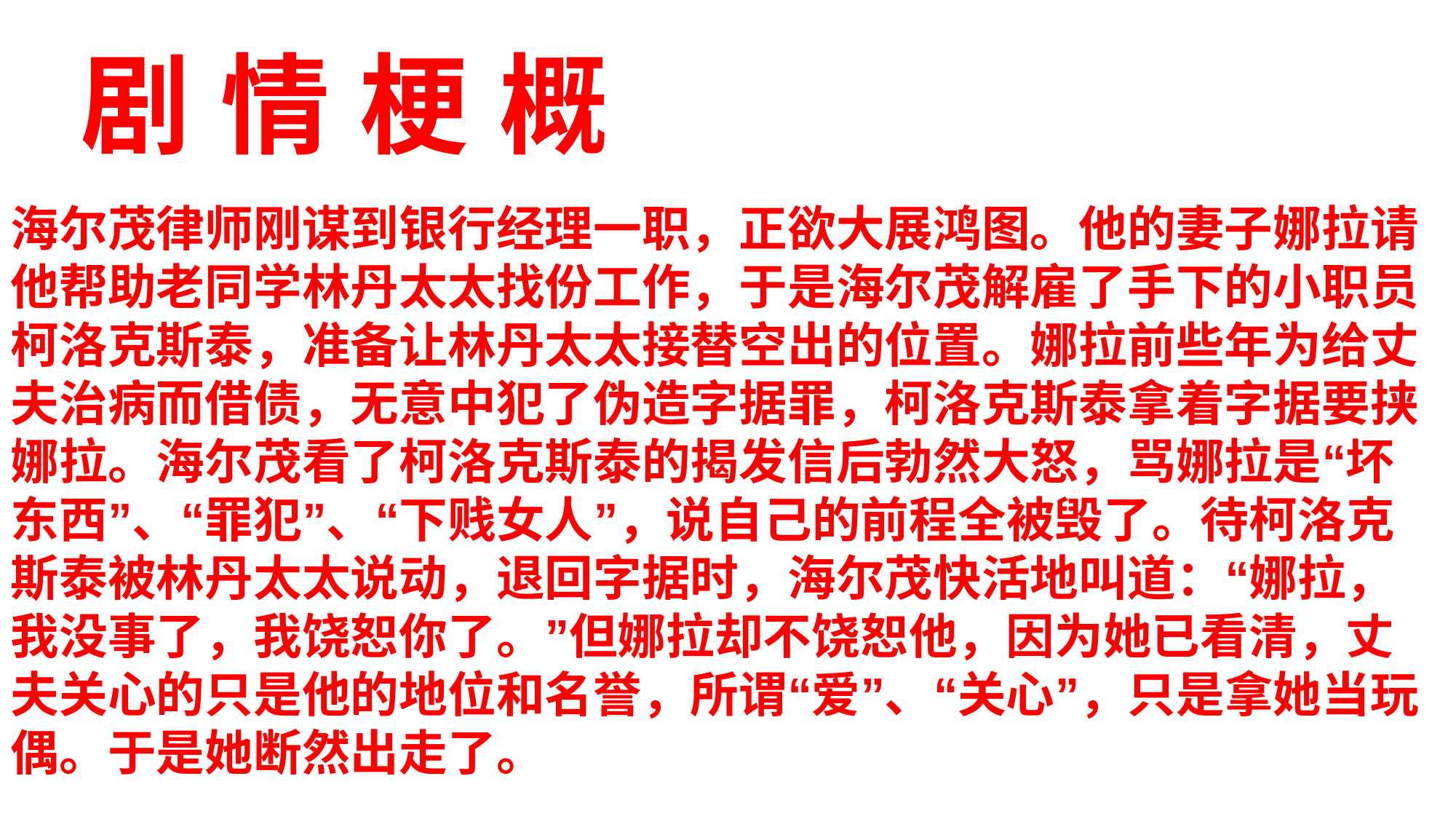

剧 情 梗 概
海尔茂律师刚谋到银行经理一职，正欲大展鸿图。他的妻子娜拉请他帮助老同学林丹太太找份工作，于是海尔茂解雇了手下的小职员柯洛克斯泰，准备让林丹太太接替空出的位置。娜拉前些年为给丈夫治病而借债，无意中犯了伪造字据罪，柯洛克斯泰拿着字据要挟娜拉。海尔茂看了柯洛克斯泰的揭发信后勃然大怒，骂娜拉是“坏东西”、“罪犯”、“下贱女人”，说自己的前程全被毁了。待柯洛克斯泰被林丹太太说动，退回字据时，海尔茂快活地叫道：“娜拉，我没事了，我饶恕你了。”但娜拉却不饶恕他，因为她已看清，丈夫关心的只是他的地位和名誉，所谓“爱”、“关心”，只是拿她当玩偶。于是她断然出走了。